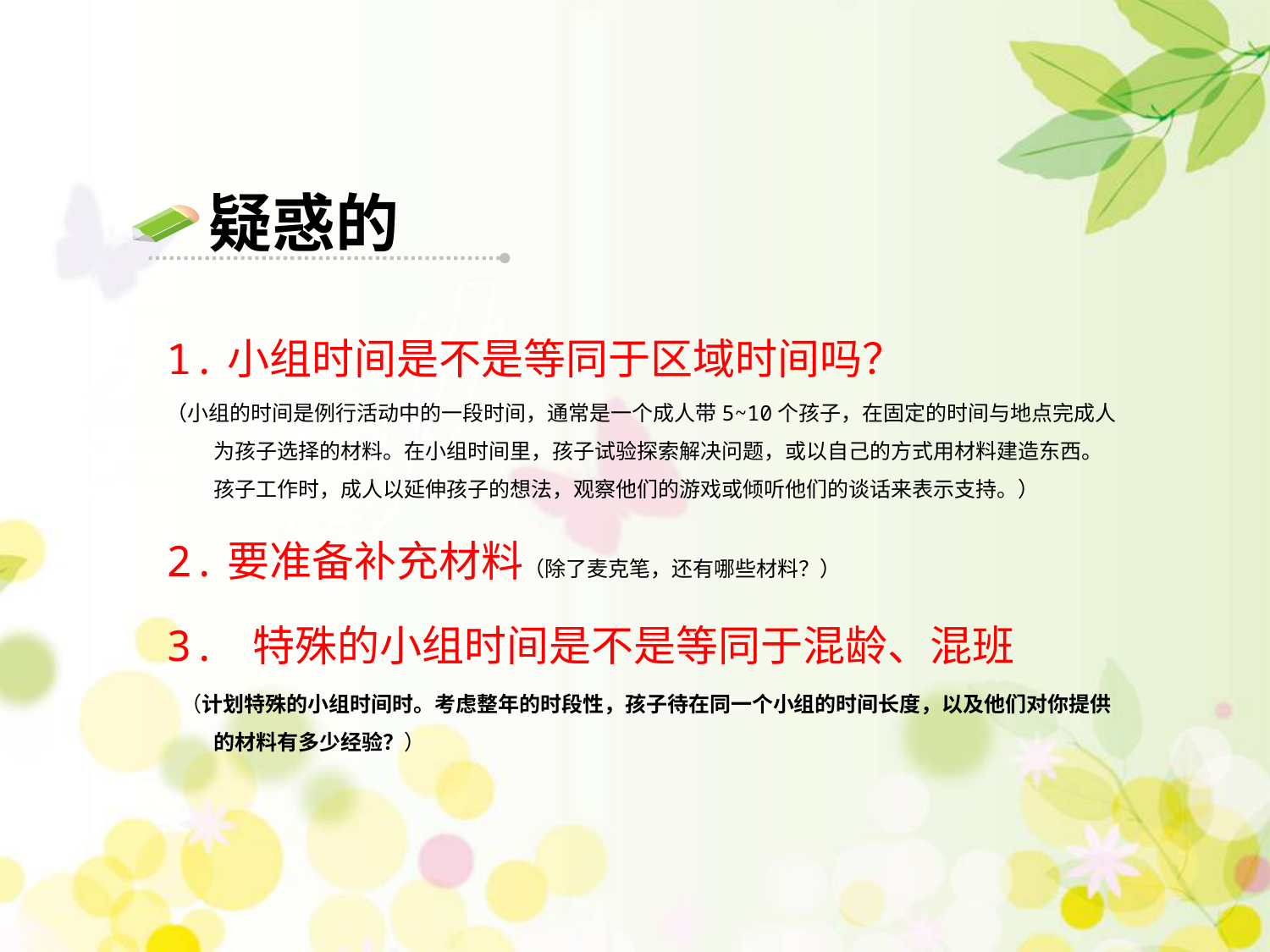

疑惑的

1.小组时间是不是等同于区域时间吗？
（小组的时间是例行活动中的一段时间，通常是一个成人带5~10个孩子，在固定的时间与地点完成人为孩子选择的材料。在小组时间里，孩子试验探索解决问题，或以自己的方式用材料建造东西。孩子工作时，成人以延伸孩子的想法，观察他们的游戏或倾听他们的谈话来表示支持。）
2.要准备补充材料（除了麦克笔，还有哪些材料？）
3. 特殊的小组时间是不是等同于混龄、混班
  （计划特殊的小组时间时。考虑整年的时段性，孩子待在同一个小组的时间长度，以及他们对你提供的材料有多少经验？）